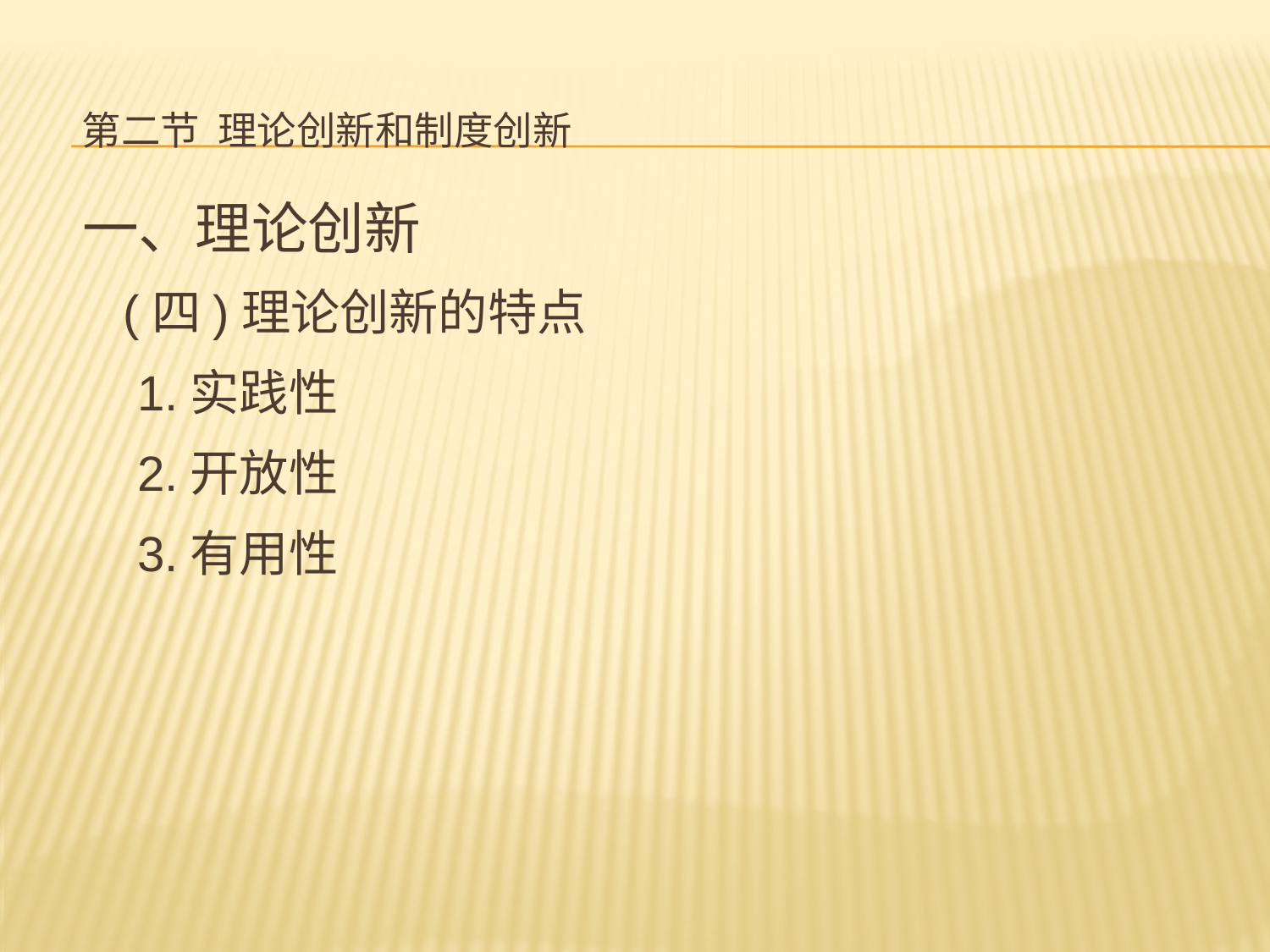

# 第二节  理论创新和制度创新
一、理论创新
   (四)理论创新的特点
    1.实践性
    2.开放性
    3.有用性